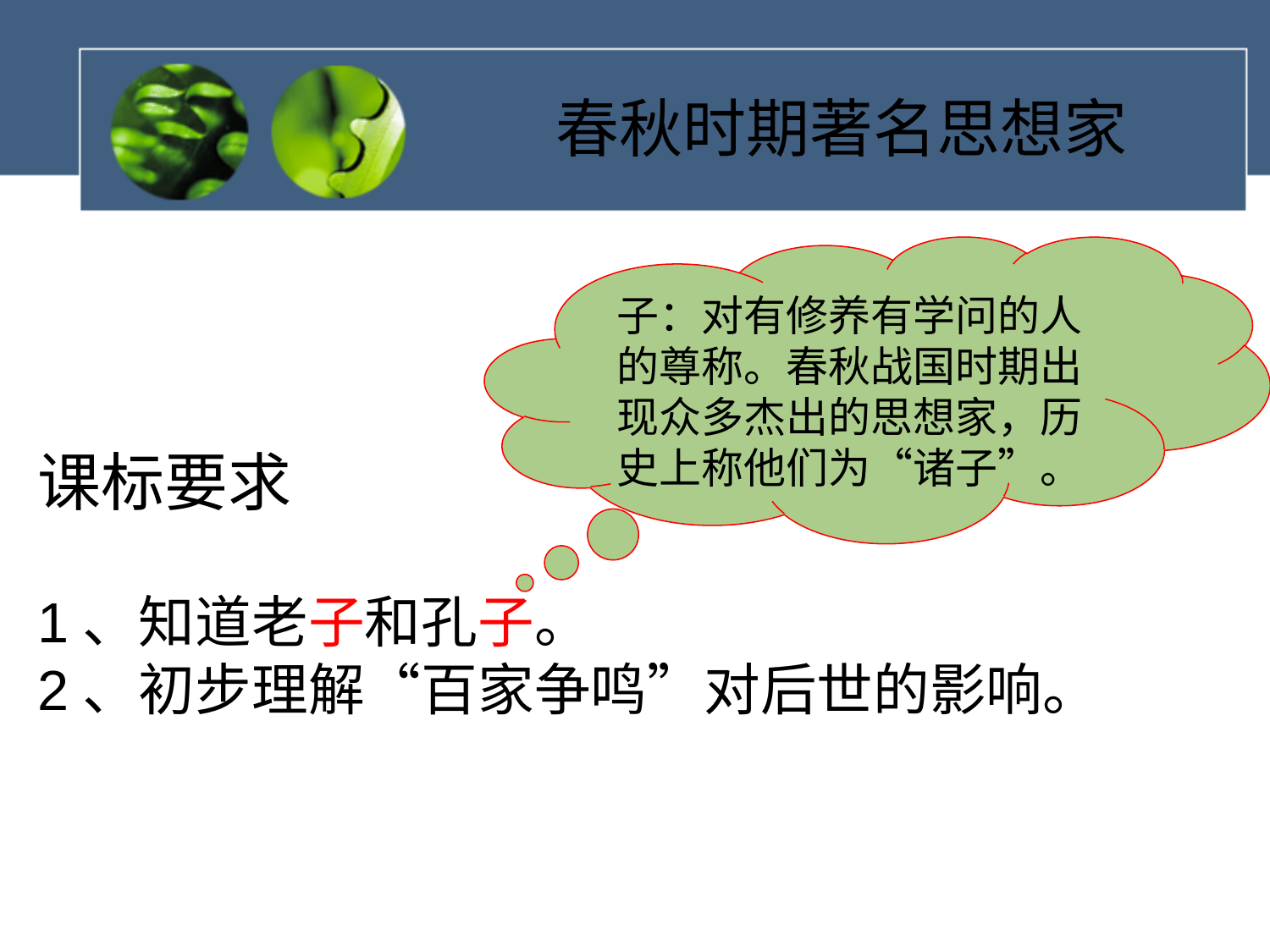

# 春秋时期著名思想家
子：对有修养有学问的人的尊称。春秋战国时期出现众多杰出的思想家，历史上称他们为“诸子”。
课标要求

1、知道老子和孔子。
2、初步理解“百家争鸣”对后世的影响。